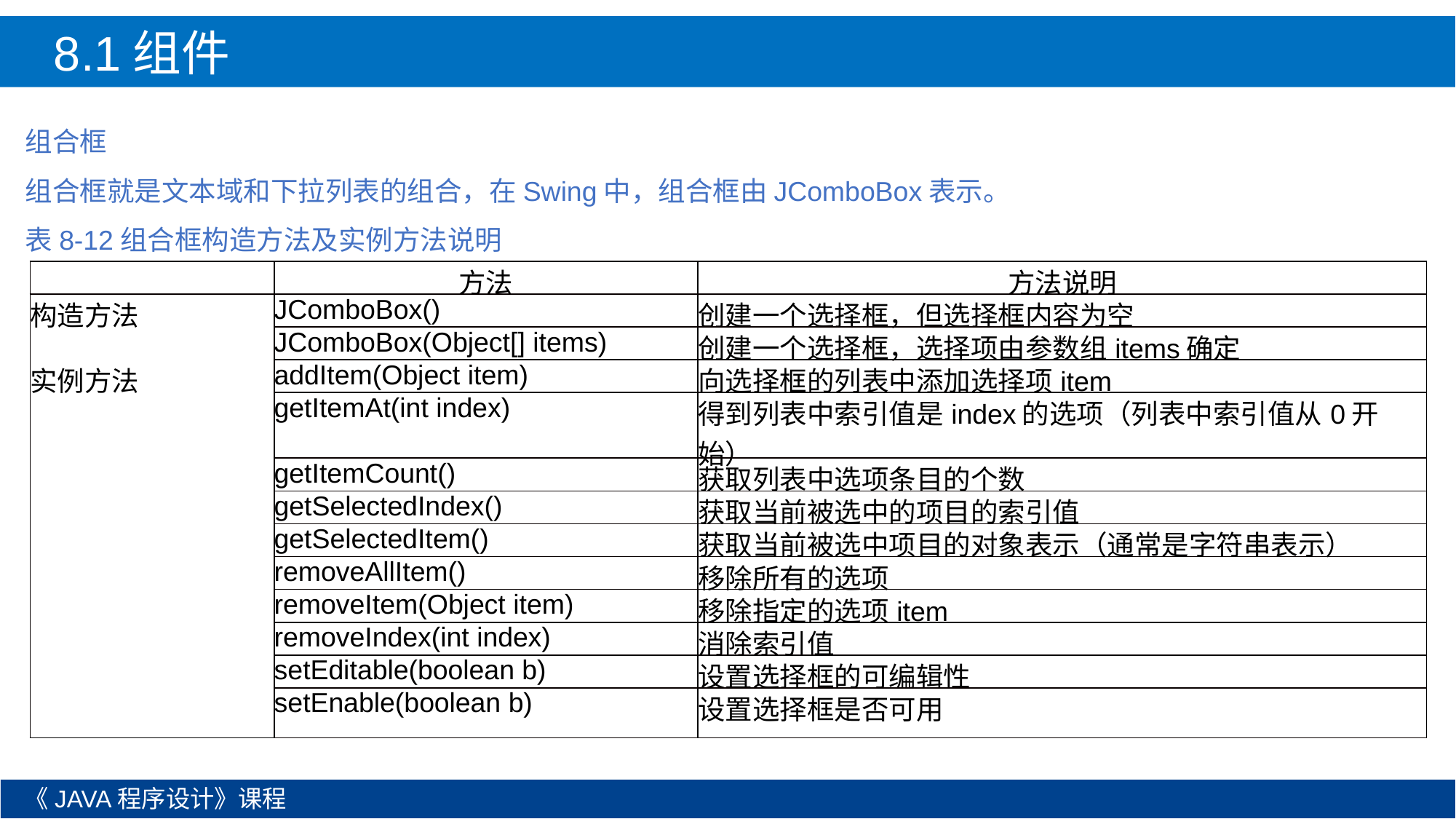

8.1组件
组合框
组合框就是文本域和下拉列表的组合，在Swing中，组合框由JComboBox表示。
表8-12组合框构造方法及实例方法说明
|  | 方法 | 方法说明 |
| --- | --- | --- |
| 构造方法 | JComboBox() | 创建一个选择框，但选择框内容为空 |
|  | JComboBox(Object[] items) | 创建一个选择框，选择项由参数组items确定 |
| 实例方法 | addItem(Object item) | 向选择框的列表中添加选择项item |
|  | getItemAt(int index) | 得到列表中索引值是index的选项（列表中索引值从0开始） |
|  | getItemCount() | 获取列表中选项条目的个数 |
|  | getSelectedIndex() | 获取当前被选中的项目的索引值 |
|  | getSelectedItem() | 获取当前被选中项目的对象表示（通常是字符串表示） |
|  | removeAllItem() | 移除所有的选项 |
|  | removeItem(Object item) | 移除指定的选项item |
|  | removeIndex(int index) | 消除索引值 |
|  | setEditable(boolean b) | 设置选择框的可编辑性 |
|  | setEnable(boolean b) | 设置选择框是否可用 |
《JAVA程序设计》课程